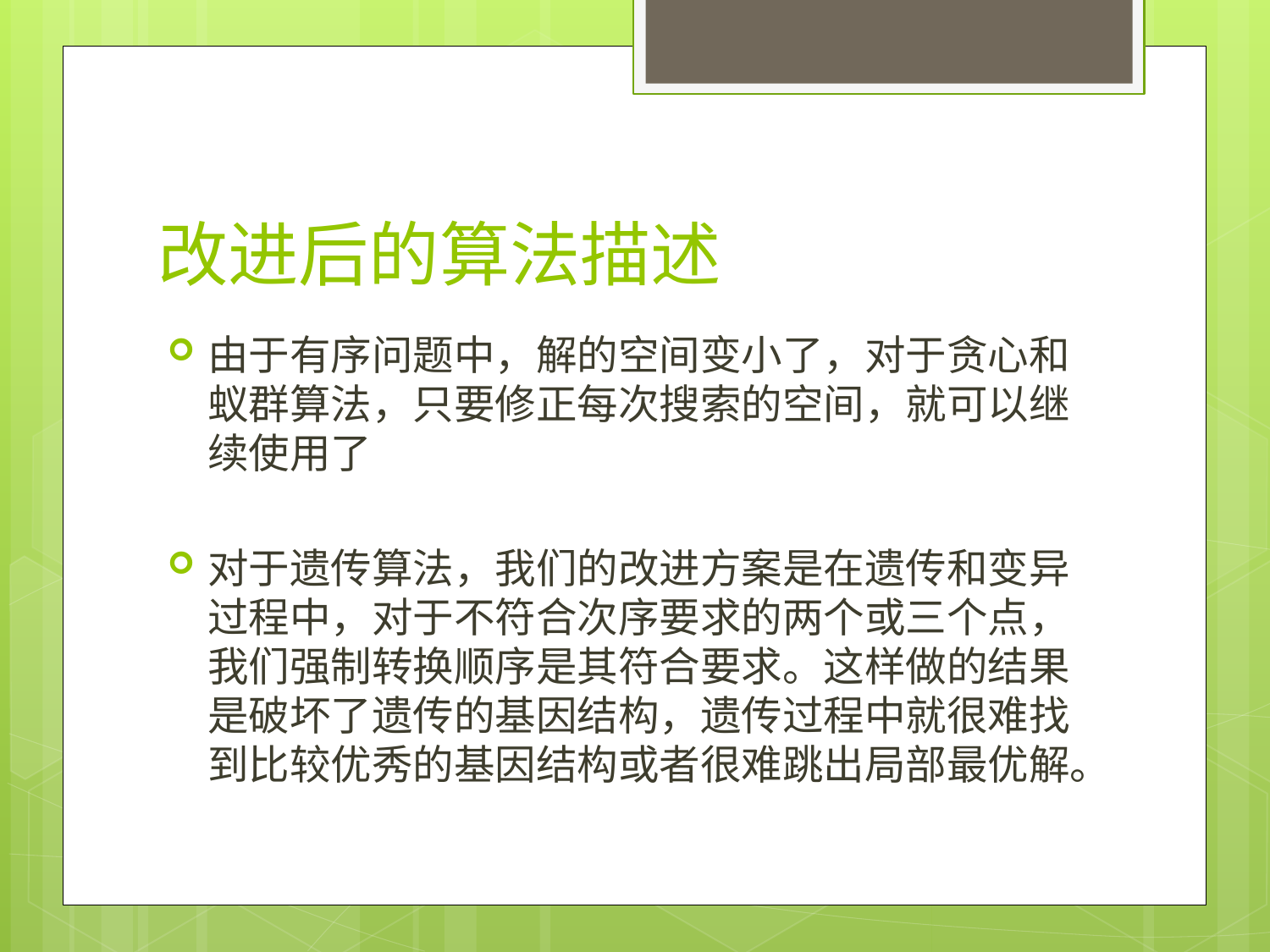

# 改进后的算法描述
由于有序问题中，解的空间变小了，对于贪心和蚁群算法，只要修正每次搜索的空间，就可以继续使用了

对于遗传算法，我们的改进方案是在遗传和变异过程中，对于不符合次序要求的两个或三个点，我们强制转换顺序是其符合要求。这样做的结果是破坏了遗传的基因结构，遗传过程中就很难找到比较优秀的基因结构或者很难跳出局部最优解。